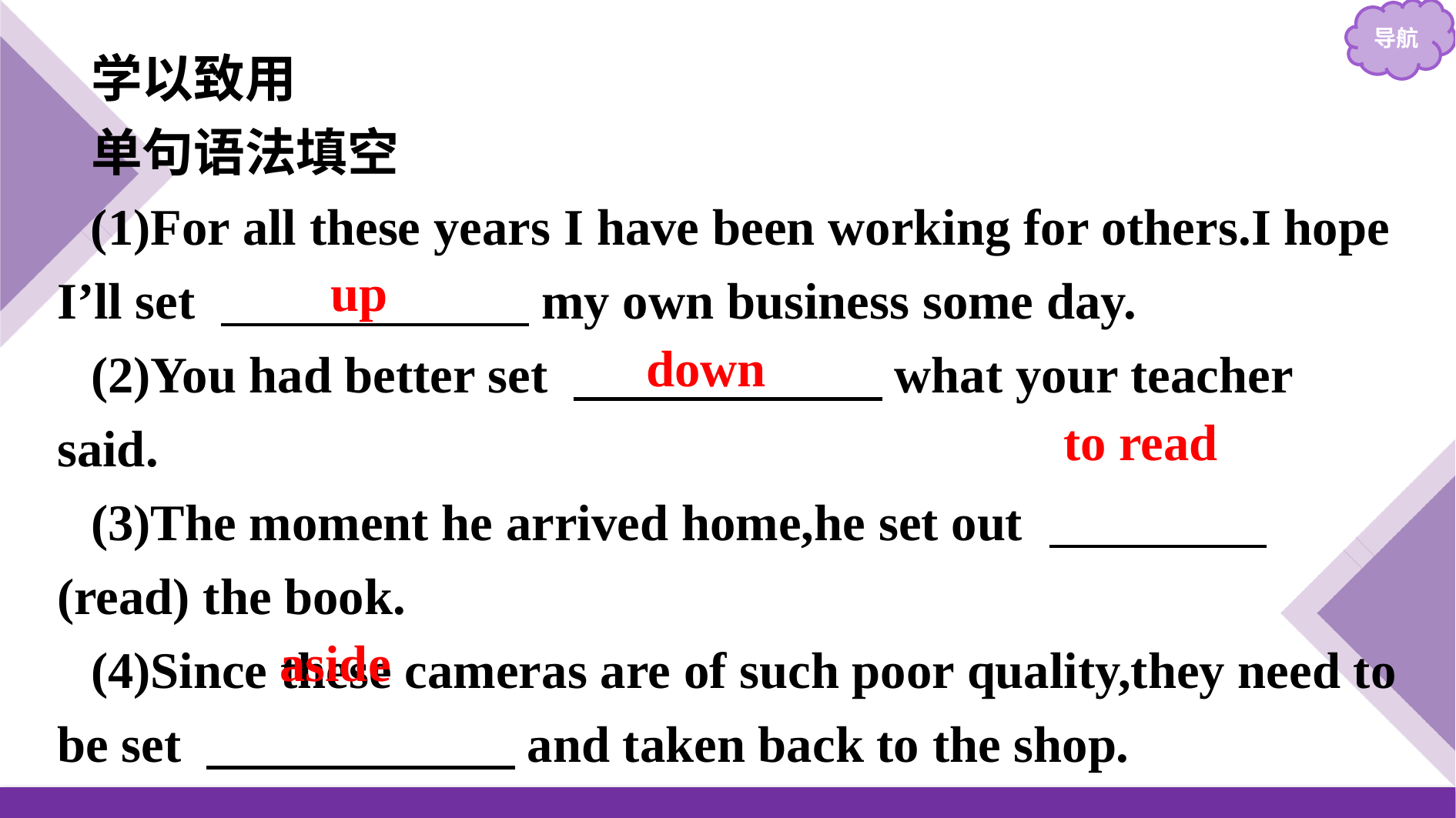

学以致用
单句语法填空
(1)For all these years I have been working for others.I hope I’ll set 　　　　　　my own business some day.
(2)You had better set 　　　　　　what your teacher said.
(3)The moment he arrived home,he set out 　　 　　(read) the book.
(4)Since these cameras are of such poor quality,they need to be set 　　　　　　and taken back to the shop.
up
down
to read
aside